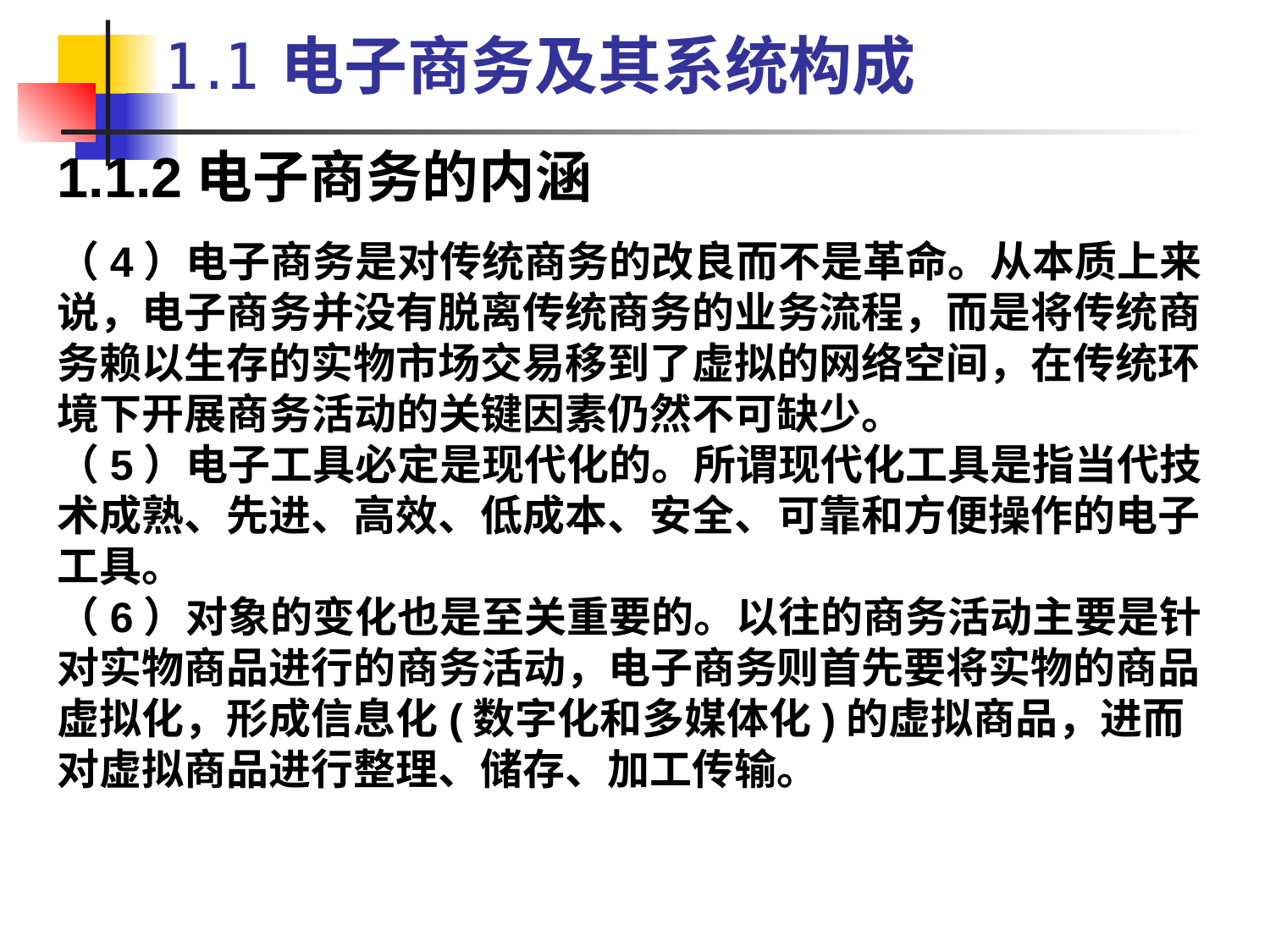

1.1电子商务及其系统构成
1.1.2电子商务的内涵
（4）电子商务是对传统商务的改良而不是革命。从本质上来说，电子商务并没有脱离传统商务的业务流程，而是将传统商务赖以生存的实物市场交易移到了虚拟的网络空间，在传统环境下开展商务活动的关键因素仍然不可缺少。
（5）电子工具必定是现代化的。所谓现代化工具是指当代技术成熟、先进、高效、低成本、安全、可靠和方便操作的电子工具。
（6）对象的变化也是至关重要的。以往的商务活动主要是针对实物商品进行的商务活动，电子商务则首先要将实物的商品虚拟化，形成信息化(数字化和多媒体化)的虚拟商品，进而对虚拟商品进行整理、储存、加工传输。